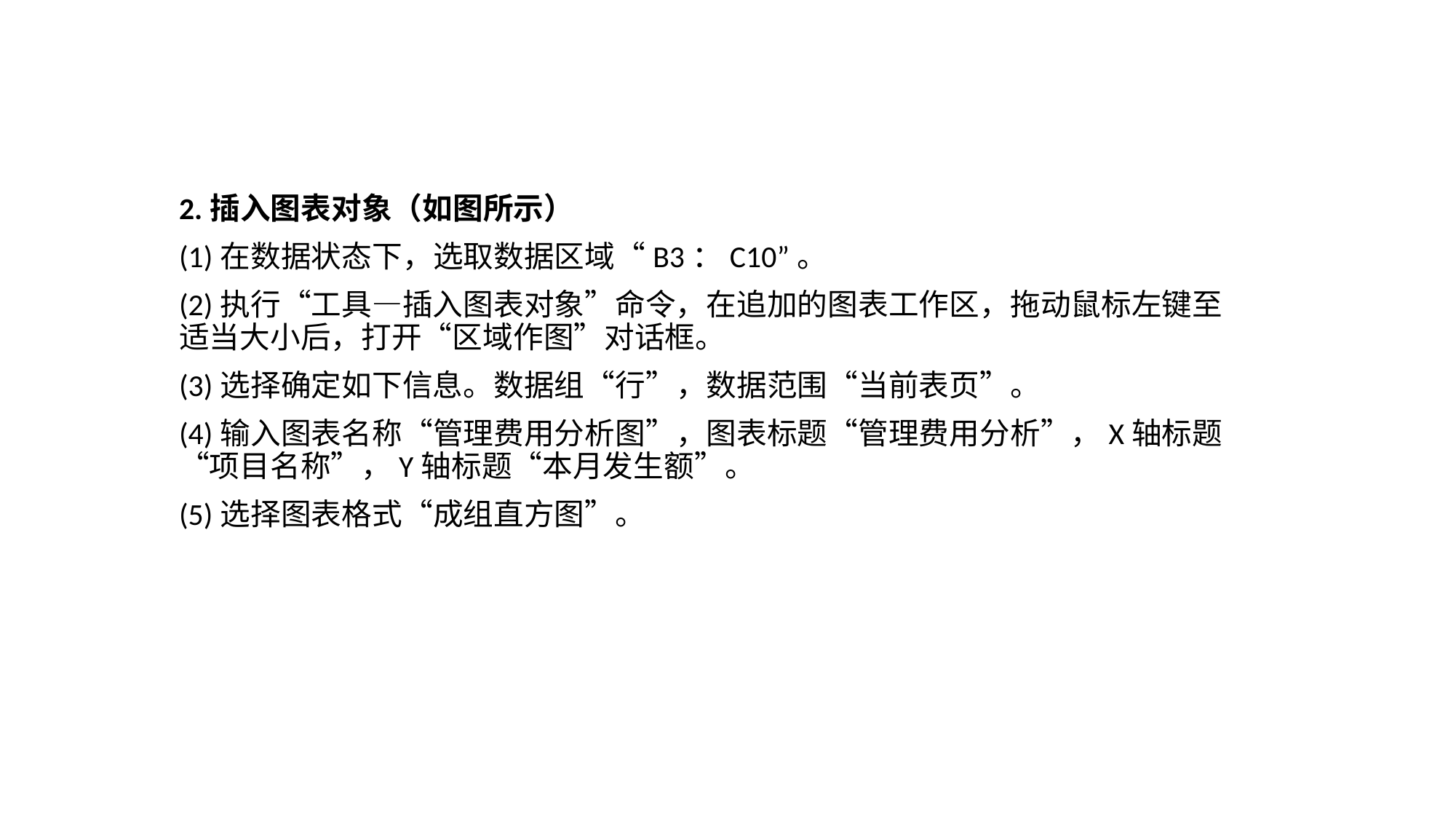

2.插入图表对象（如图所示）
(1)在数据状态下，选取数据区域“B3：C10”。
(2)执行“工具—插入图表对象”命令，在追加的图表工作区，拖动鼠标左键至适当大小后，打开“区域作图”对话框。
(3)选择确定如下信息。数据组“行”，数据范围“当前表页”。
(4)输入图表名称“管理费用分析图”，图表标题“管理费用分析”，X轴标题“项目名称”，Y轴标题“本月发生额”。
(5)选择图表格式“成组直方图”。